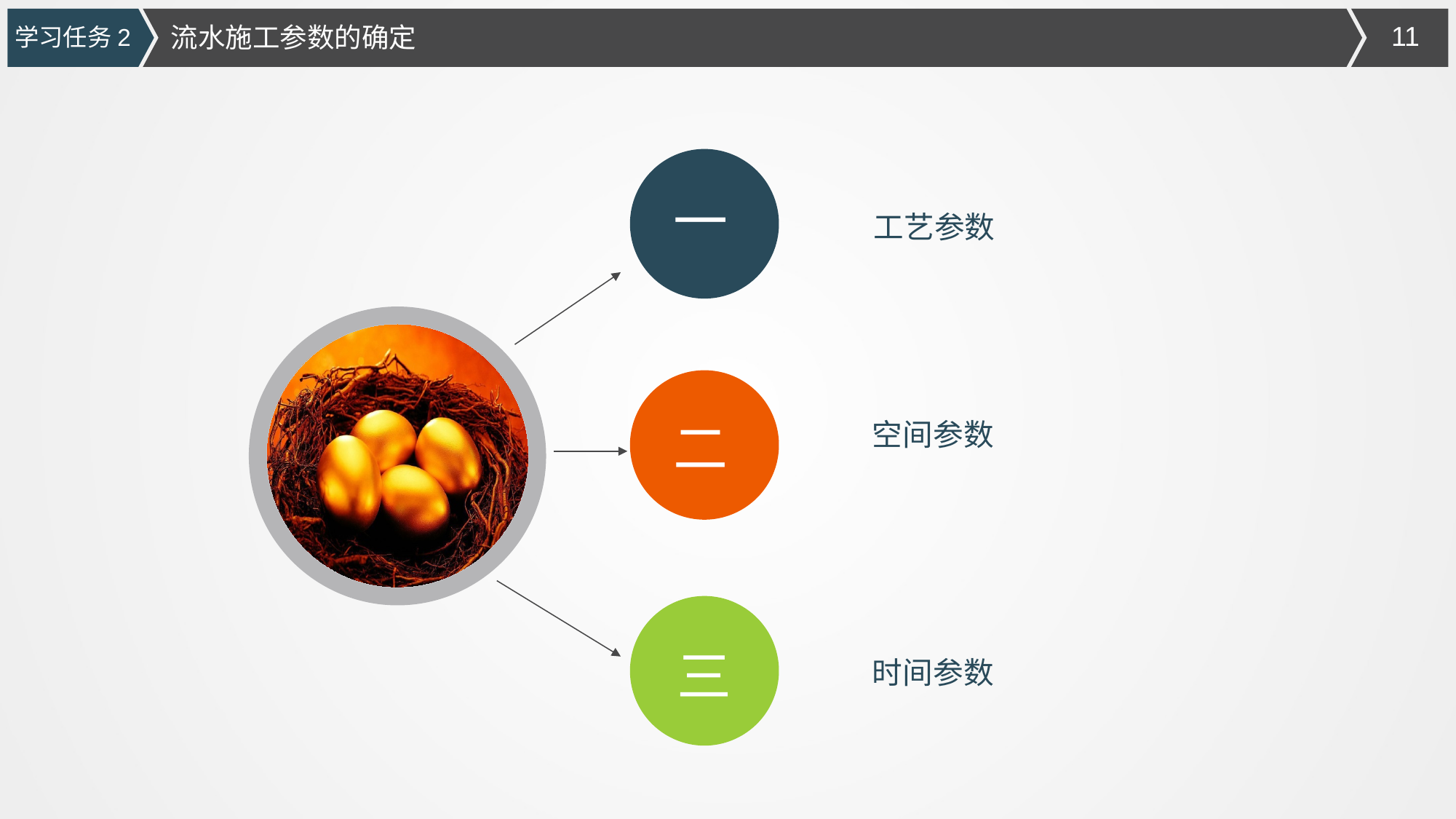

流水施工参数的确定
学习任务2

一
工艺参数

空间参数
二

时间参数
三